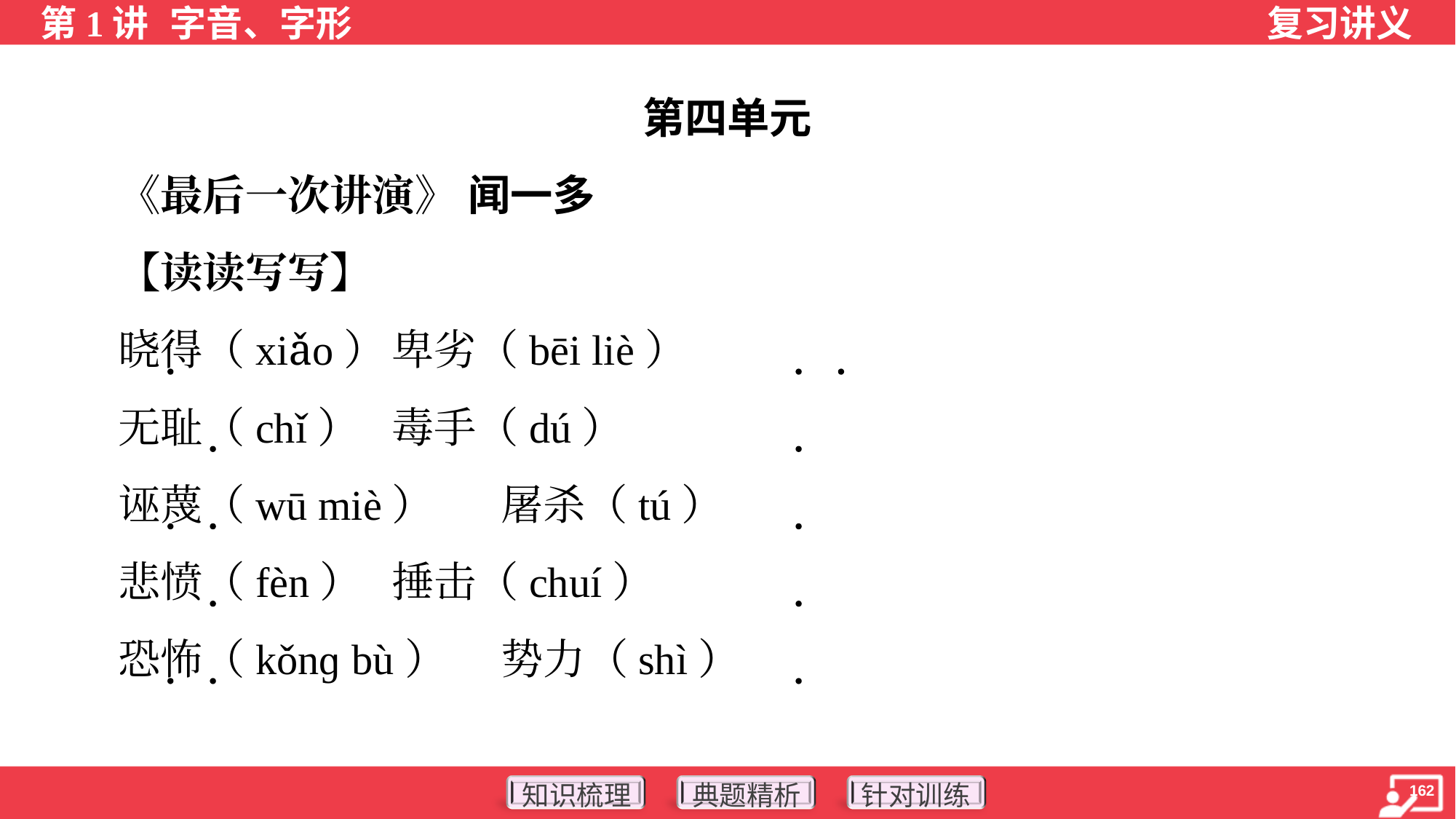

第四单元
    《最后一次讲演》 闻一多
    【读读写写】
    晓得（xiǎo）	卑劣（bēi liè）
    无耻（chǐ）	毒手（dú）
    诬蔑（wū miè）	屠杀（tú）
    悲愤（fèn）	捶击（chuí）
    恐怖（kǒnɡ bù）	势力（shì）